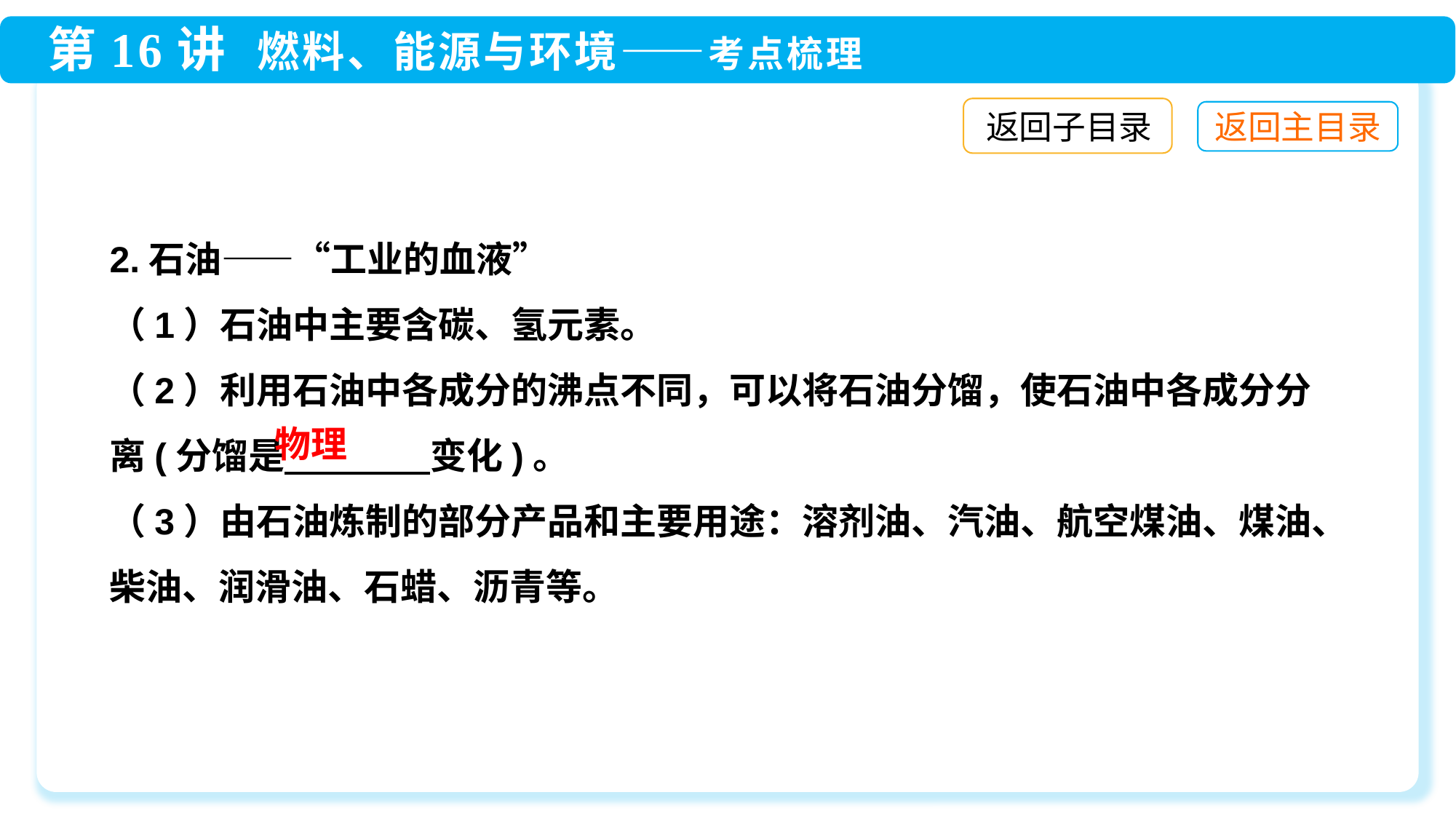

返回子目录
2.石油——“工业的血液”
（1）石油中主要含碳、氢元素。
（2）利用石油中各成分的沸点不同，可以将石油分馏，使石油中各成分分离(分馏是　　　　变化)。
（3）由石油炼制的部分产品和主要用途：溶剂油、汽油、航空煤油、煤油、柴油、润滑油、石蜡、沥青等。

物理